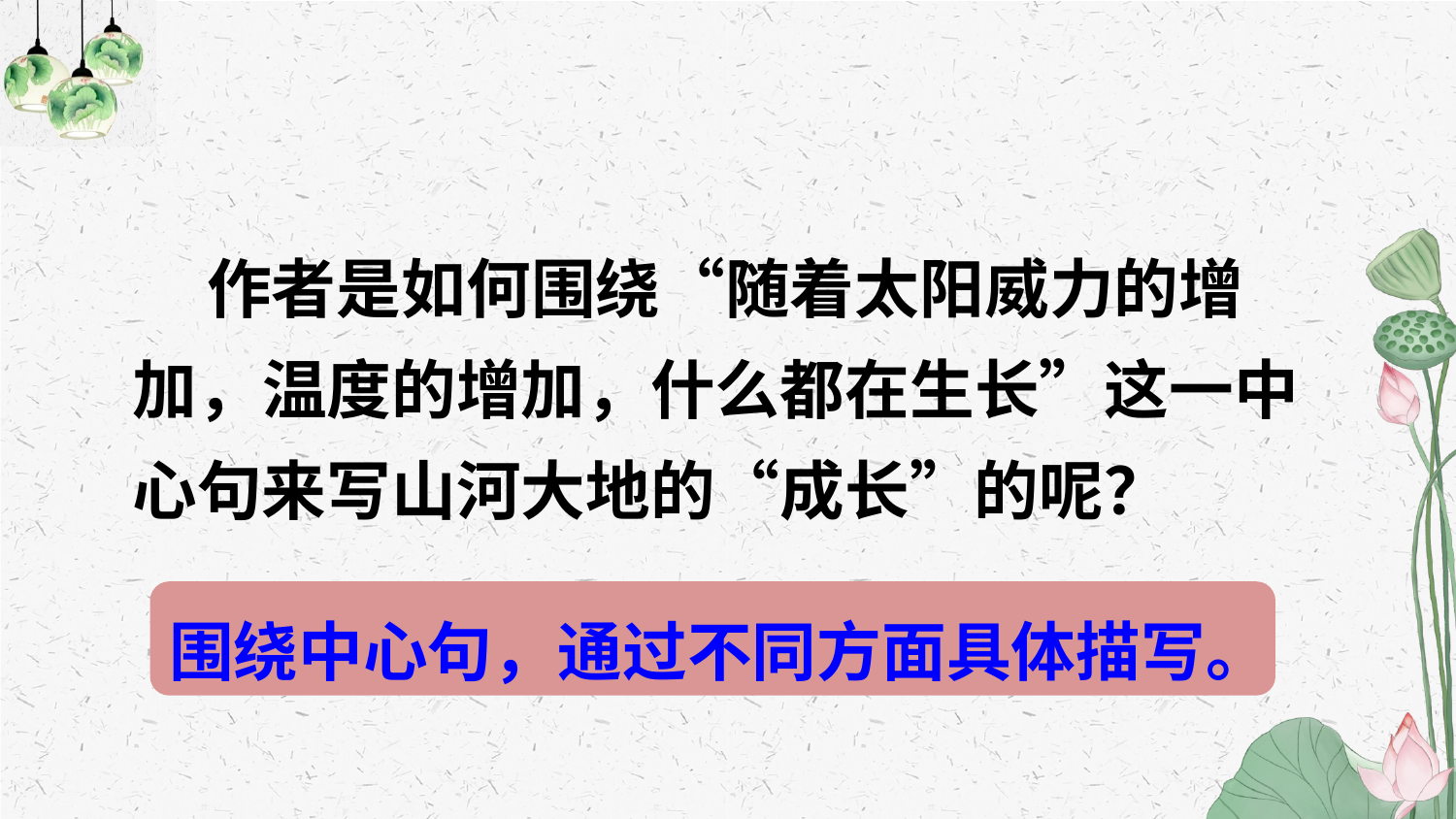

作者是如何围绕“随着太阳威力的增加，温度的增加，什么都在生长”这一中心句来写山河大地的“成长”的呢？
围绕中心句，通过不同方面具体描写。